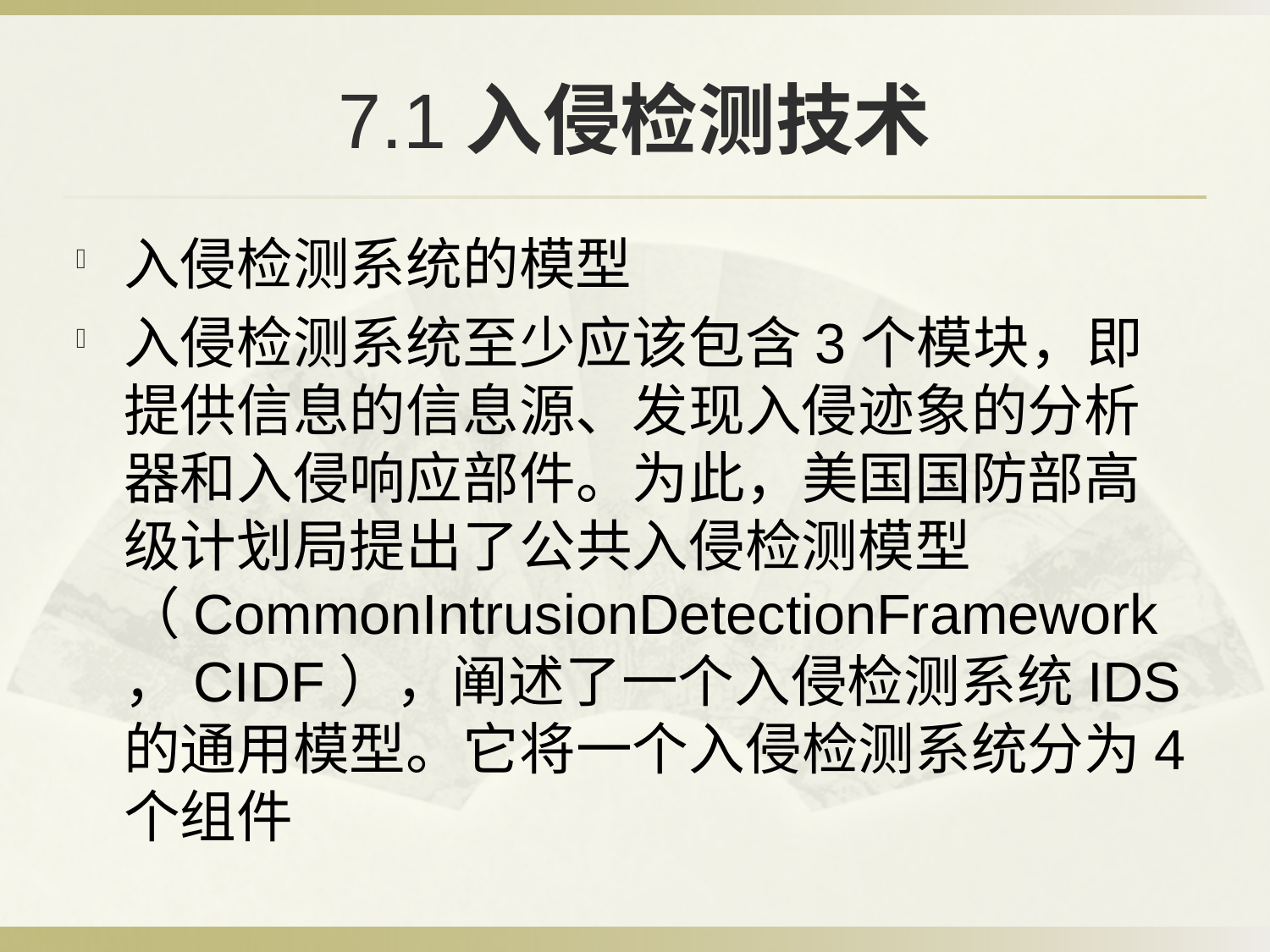

# 7.1入侵检测技术
入侵检测系统的模型
入侵检测系统至少应该包含3个模块，即提供信息的信息源、发现入侵迹象的分析器和入侵响应部件。为此，美国国防部高级计划局提出了公共入侵检测模型（CommonIntrusionDetectionFramework，CIDF），阐述了一个入侵检测系统IDS的通用模型。它将一个入侵检测系统分为4个组件